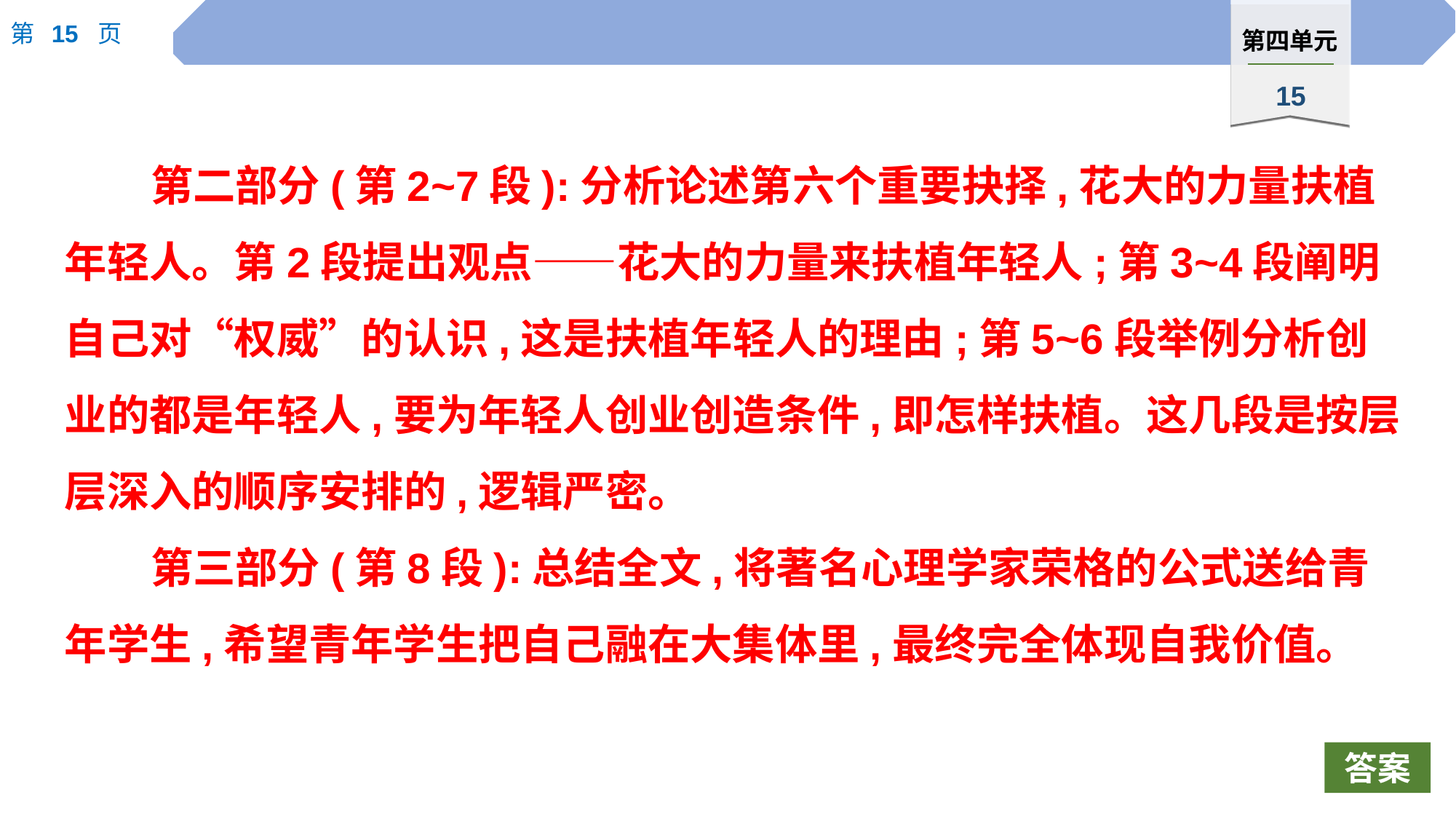

第二部分(第2~7段):分析论述第六个重要抉择,花大的力量扶植年轻人。第2段提出观点——花大的力量来扶植年轻人;第3~4段阐明自己对“权威”的认识,这是扶植年轻人的理由;第5~6段举例分析创业的都是年轻人,要为年轻人创业创造条件,即怎样扶植。这几段是按层层深入的顺序安排的,逻辑严密。
第三部分(第8段):总结全文,将著名心理学家荣格的公式送给青年学生,希望青年学生把自己融在大集体里,最终完全体现自我价值。

答案